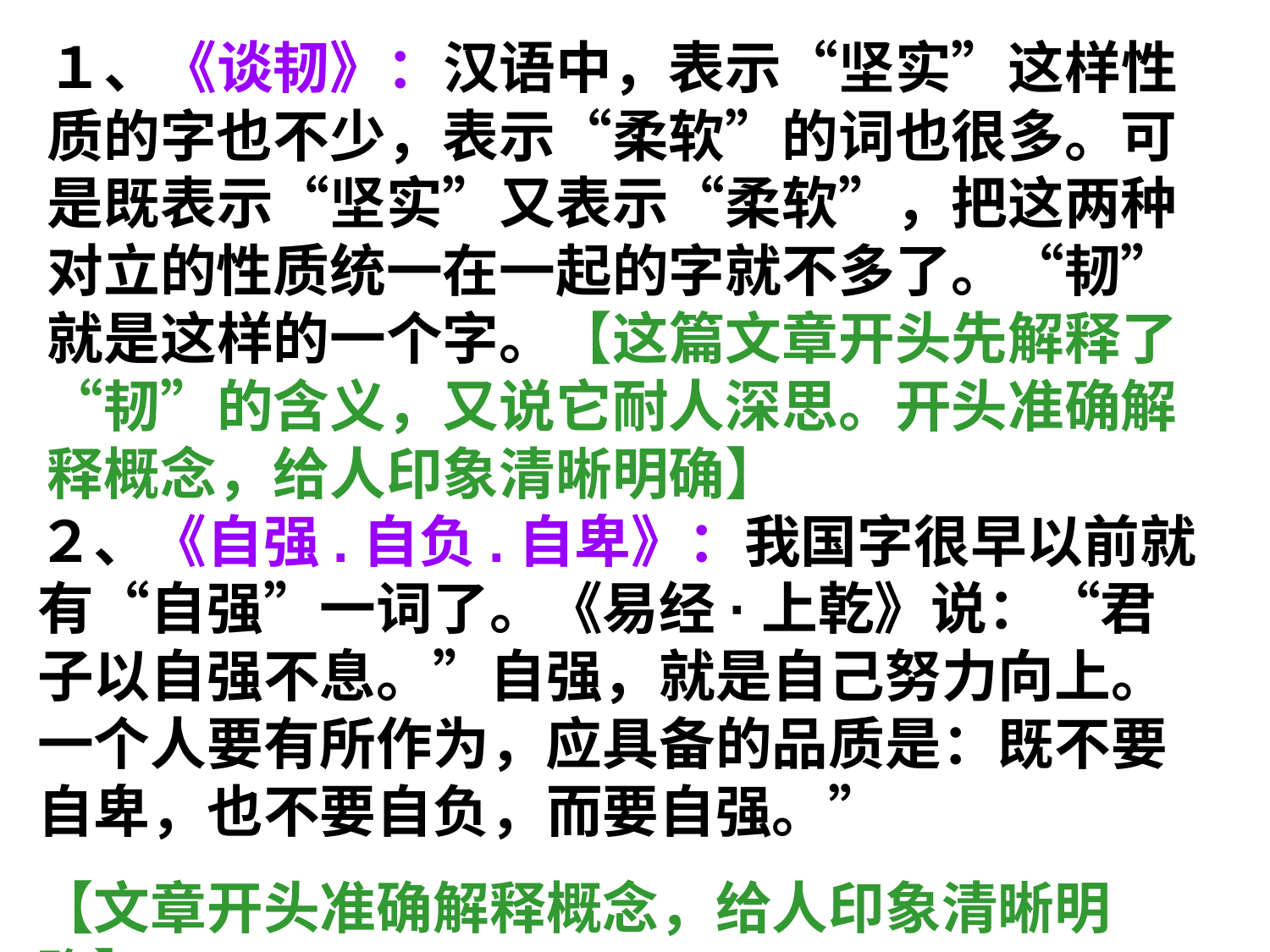

１、《谈韧》：汉语中，表示“坚实”这样性质的字也不少，表示“柔软”的词也很多。可是既表示“坚实”又表示“柔软”，把这两种对立的性质统一在一起的字就不多了。“韧”就是这样的一个字。【这篇文章开头先解释了“韧”的含义，又说它耐人深思。开头准确解释概念，给人印象清晰明确】
２、《自强.自负.自卑》：我国字很早以前就有“自强”一词了。《易经·上乾》说：“君子以自强不息。”自强，就是自己努力向上。一个人要有所作为，应具备的品质是：既不要自卑，也不要自负，而要自强。”
【文章开头准确解释概念，给人印象清晰明确】